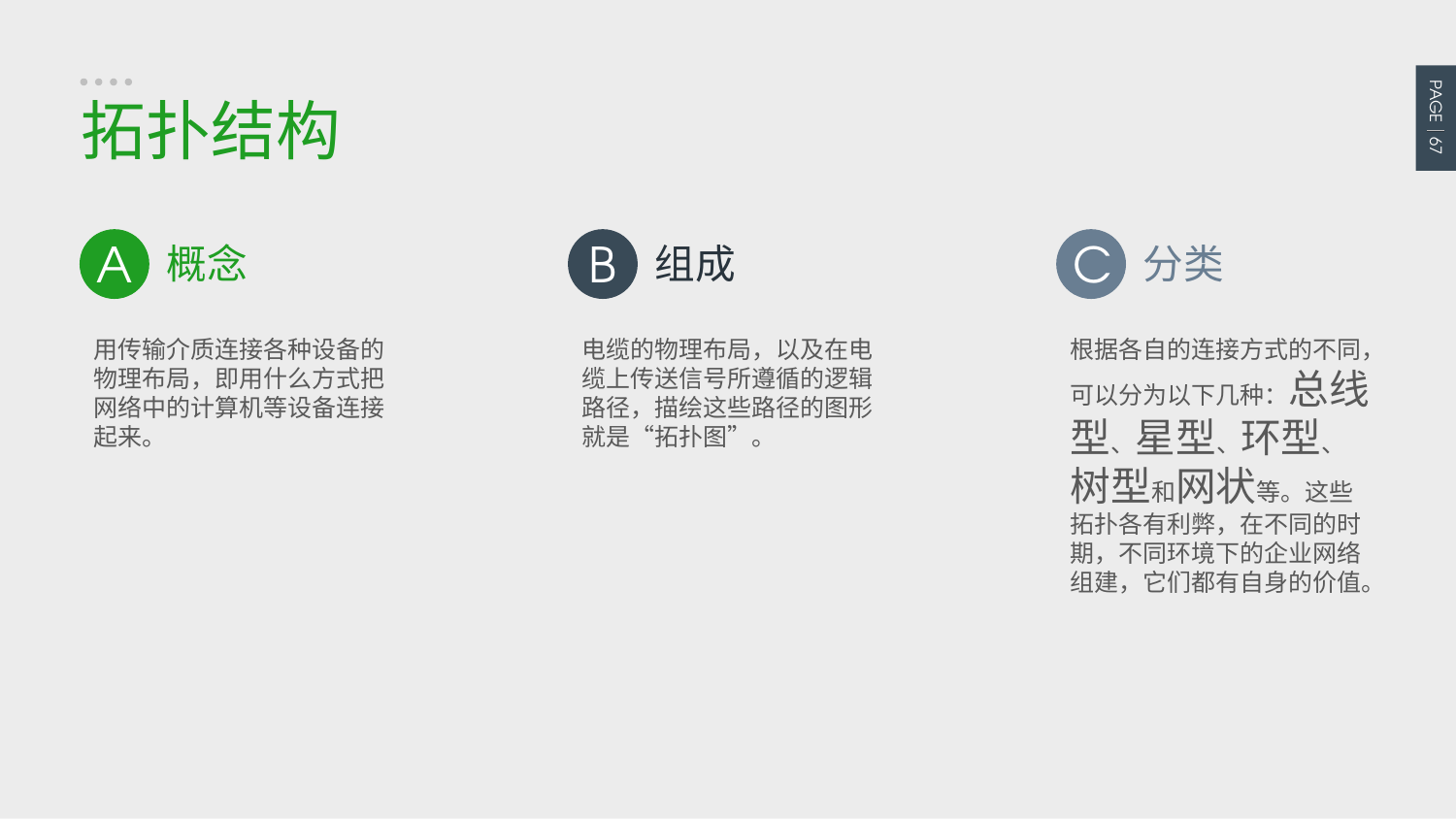

PAGE   67
拓扑结构
A

概念
用传输介质连接各种设备的物理布局，即用什么方式把网络中的计算机等设备连接起来。
B

组成
电缆的物理布局，以及在电缆上传送信号所遵循的逻辑路径，描绘这些路径的图形就是“拓扑图”。
C

分类
根据各自的连接方式的不同，可以分为以下几种：总线型、星型、环型、树型和网状等。这些拓扑各有利弊，在不同的时期，不同环境下的企业网络组建，它们都有自身的价值。